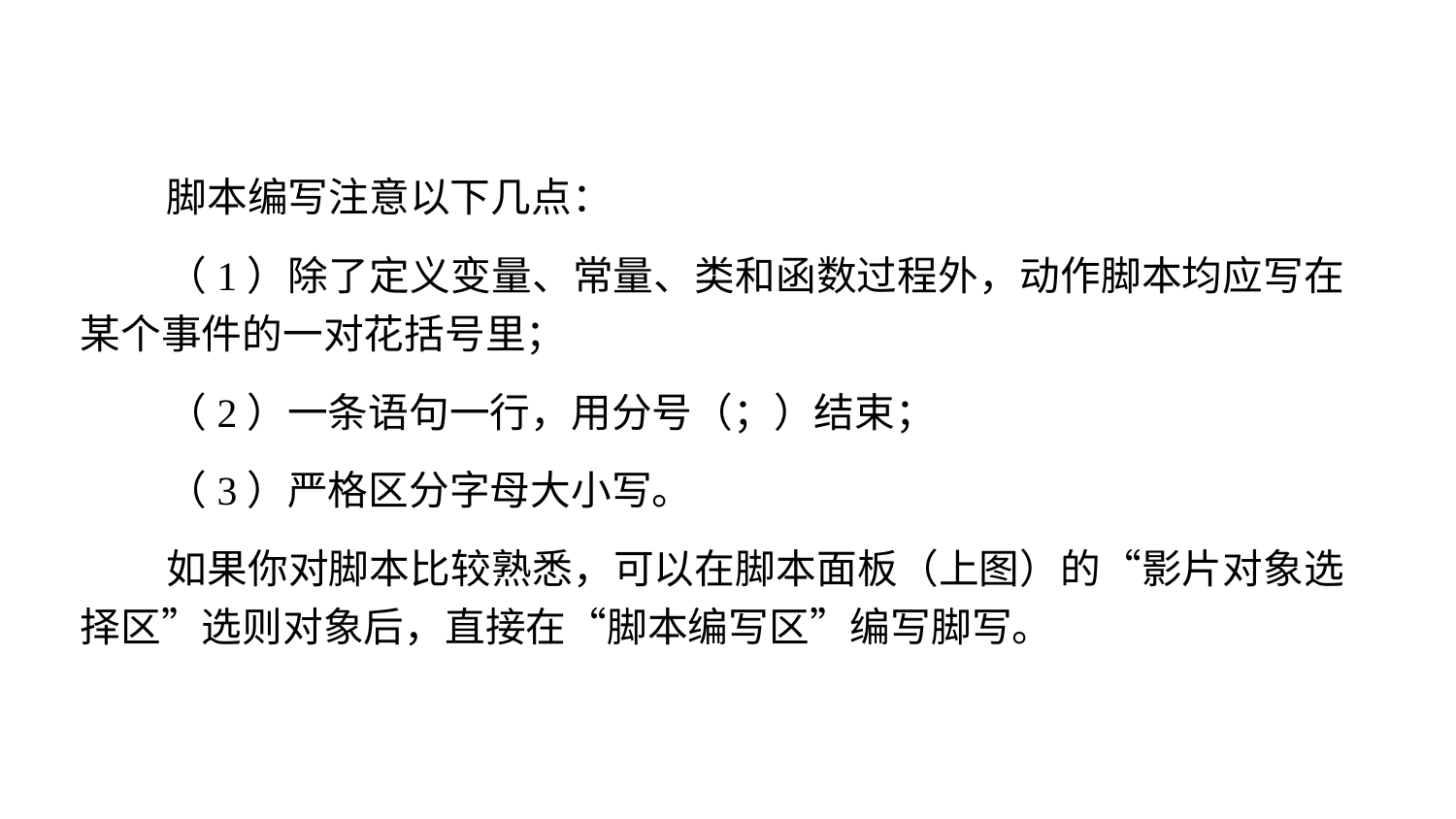

脚本编写注意以下几点：
（1）除了定义变量、常量、类和函数过程外，动作脚本均应写在某个事件的一对花括号里；
（2）一条语句一行，用分号（；）结束；
（3）严格区分字母大小写。
如果你对脚本比较熟悉，可以在脚本面板（上图）的“影片对象选择区”选则对象后，直接在“脚本编写区”编写脚写。